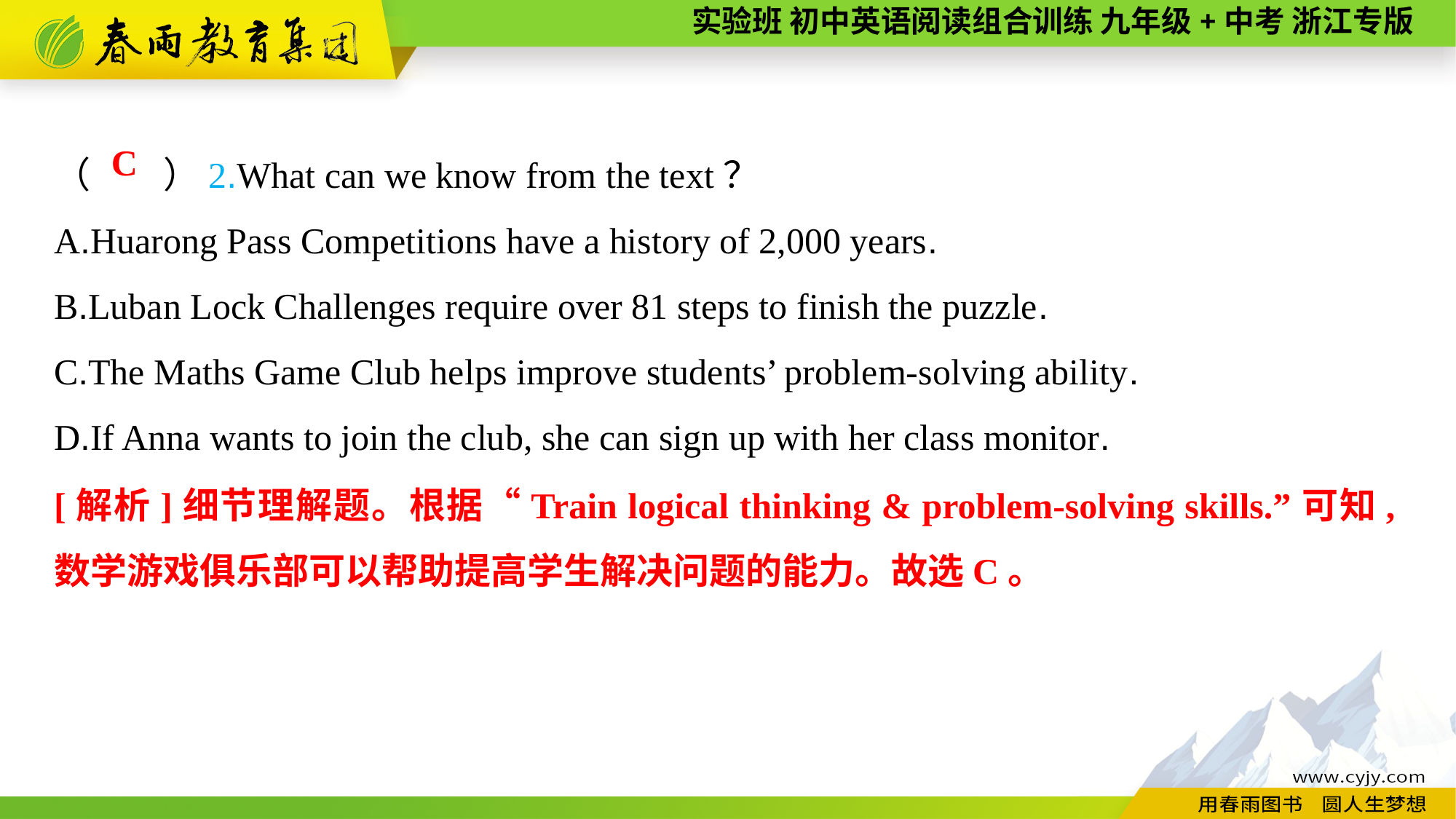

（　　）2.What can we know from the text？
A.Huarong Pass Competitions have a history of 2,000 years.
B.Luban Lock Challenges require over 81 steps to finish the puzzle.
C.The Maths Game Club helps improve students’ problem-solving ability.
D.If Anna wants to join the club, she can sign up with her class monitor.
C
[解析]细节理解题。根据“Train logical thinking & problem-solving skills.”可知,数学游戏俱乐部可以帮助提高学生解决问题的能力。故选C。